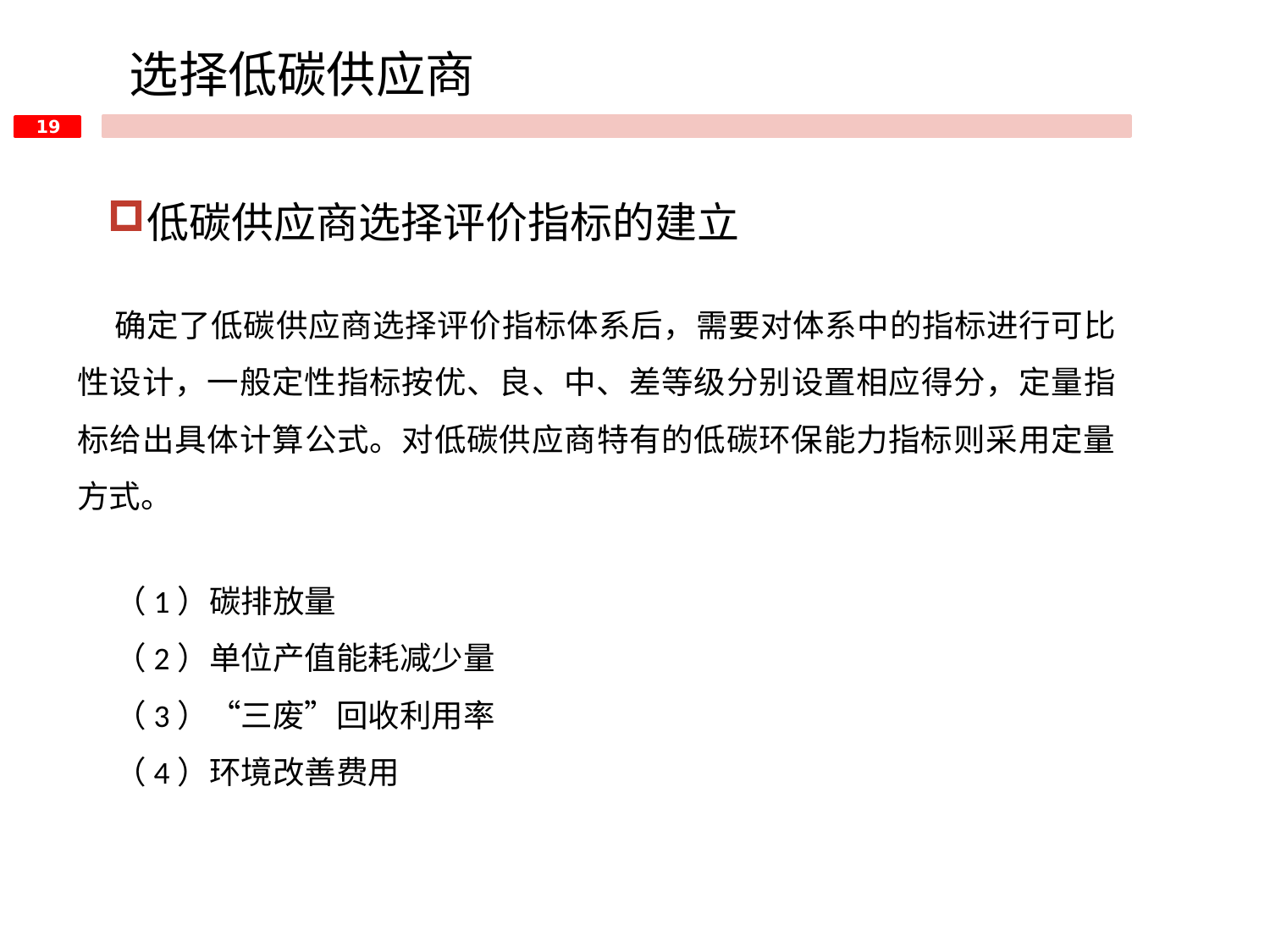

选择低碳供应商
19
低碳供应商选择评价指标的建立
确定了低碳供应商选择评价指标体系后，需要对体系中的指标进行可比性设计，一般定性指标按优、良、中、差等级分别设置相应得分，定量指标给出具体计算公式。对低碳供应商特有的低碳环保能力指标则采用定量方式。
（1）碳排放量
（2）单位产值能耗减少量
（3）“三废”回收利用率
（4）环境改善费用